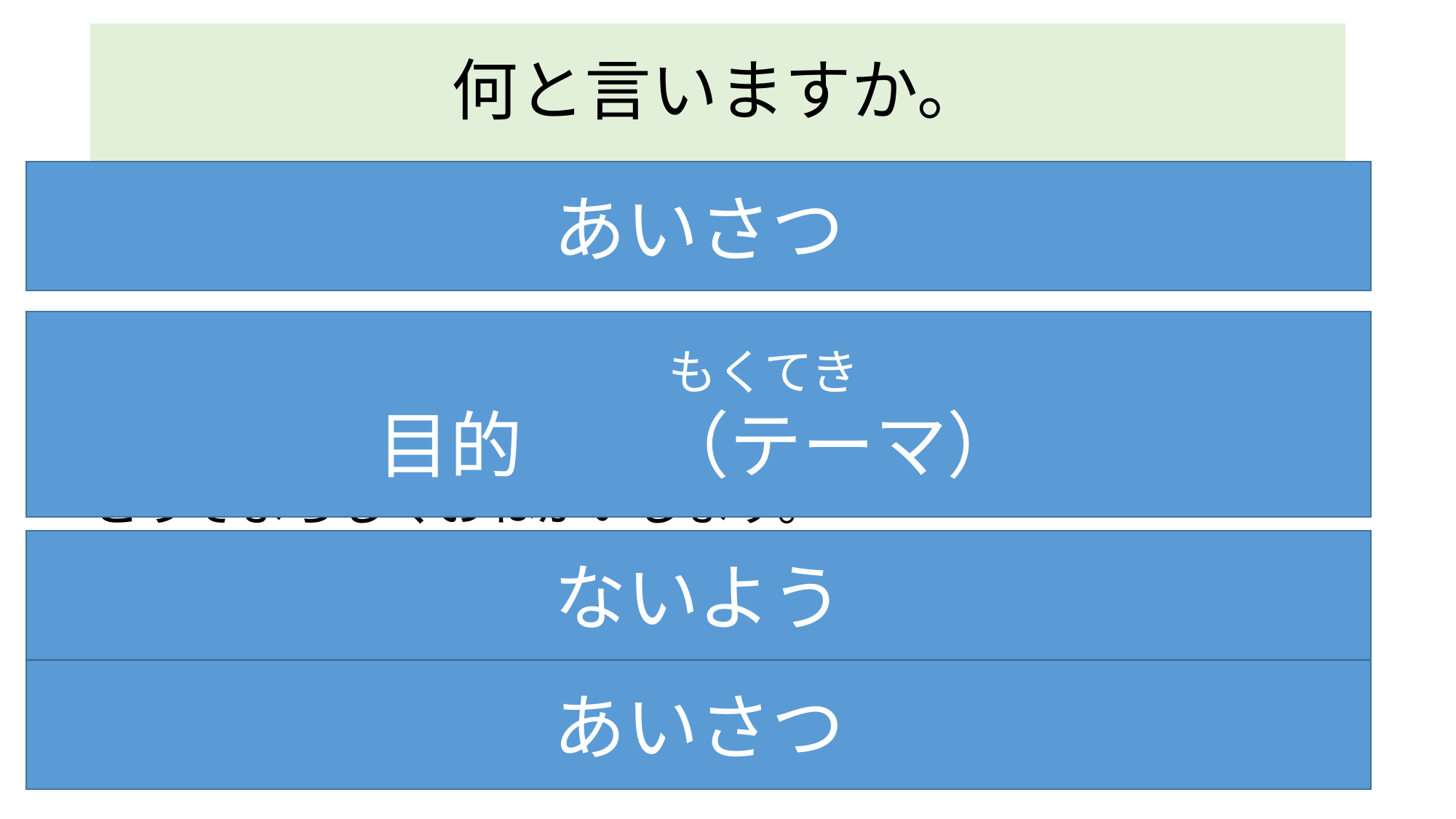

# 何と言いますか。
あいさつ
みなさん、こんにちは。私（たち）は●●グループです。

これから、「おとしよりがこまっていること」について発表します。
　どうぞよろしくおねがいします。

・・・・

これでおわります。ありがとうございました。

　　　　　　　　　　　　　もくてき
目的　　（テーマ）
ないよう
あいさつ